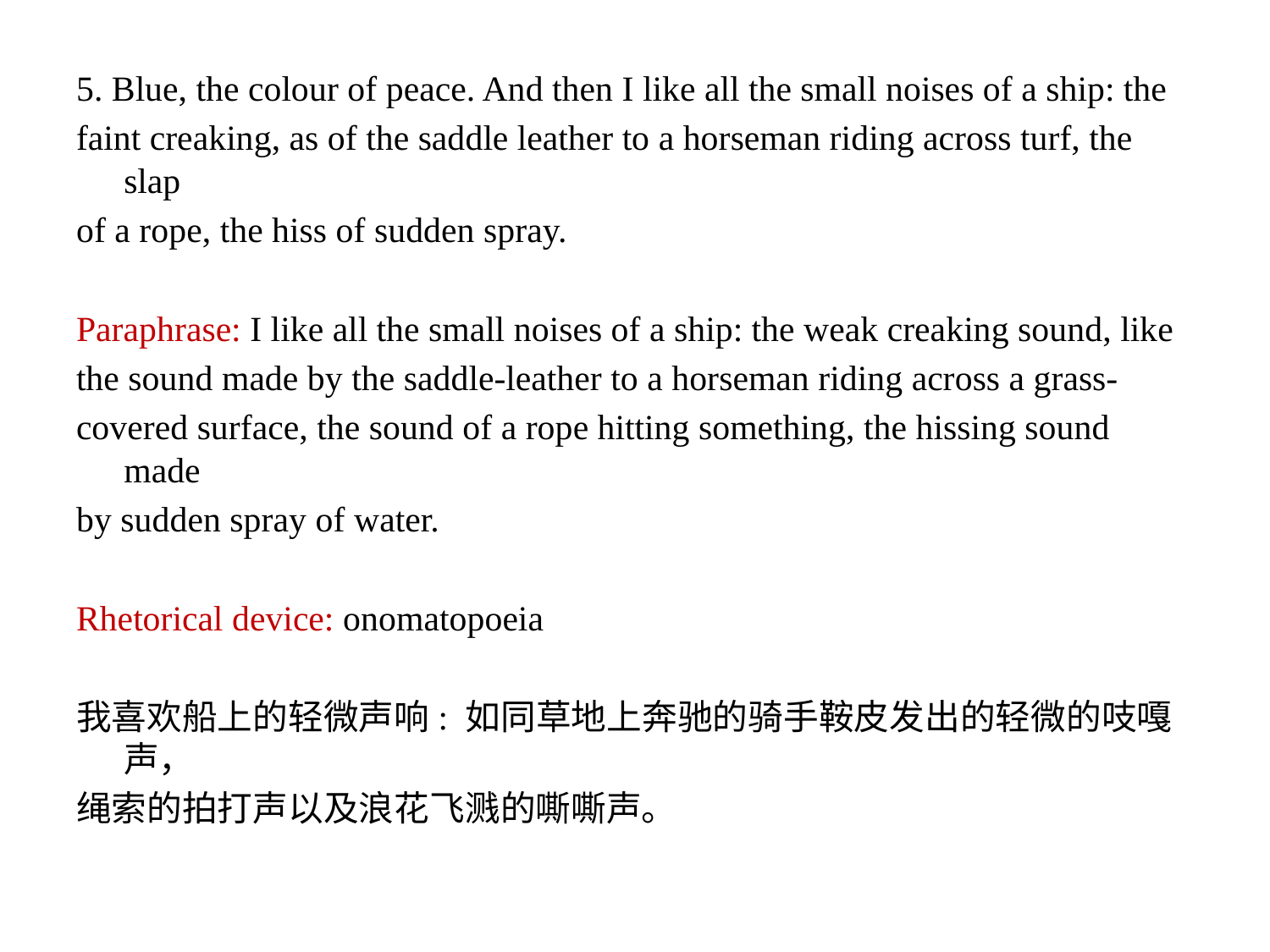

5. Blue, the colour of peace. And then I like all the small noises of a ship: the
faint creaking, as of the saddle leather to a horseman riding across turf, the slap
of a rope, the hiss of sudden spray.

Paraphrase: I like all the small noises of a ship: the weak creaking sound, like
the sound made by the saddle-leather to a horseman riding across a grass-
covered surface, the sound of a rope hitting something, the hissing sound made
by sudden spray of water.

Rhetorical device: onomatopoeia

我喜欢船上的轻微声响: 如同草地上奔驰的骑手鞍皮发出的轻微的吱嘎声，
绳索的拍打声以及浪花飞溅的嘶嘶声。